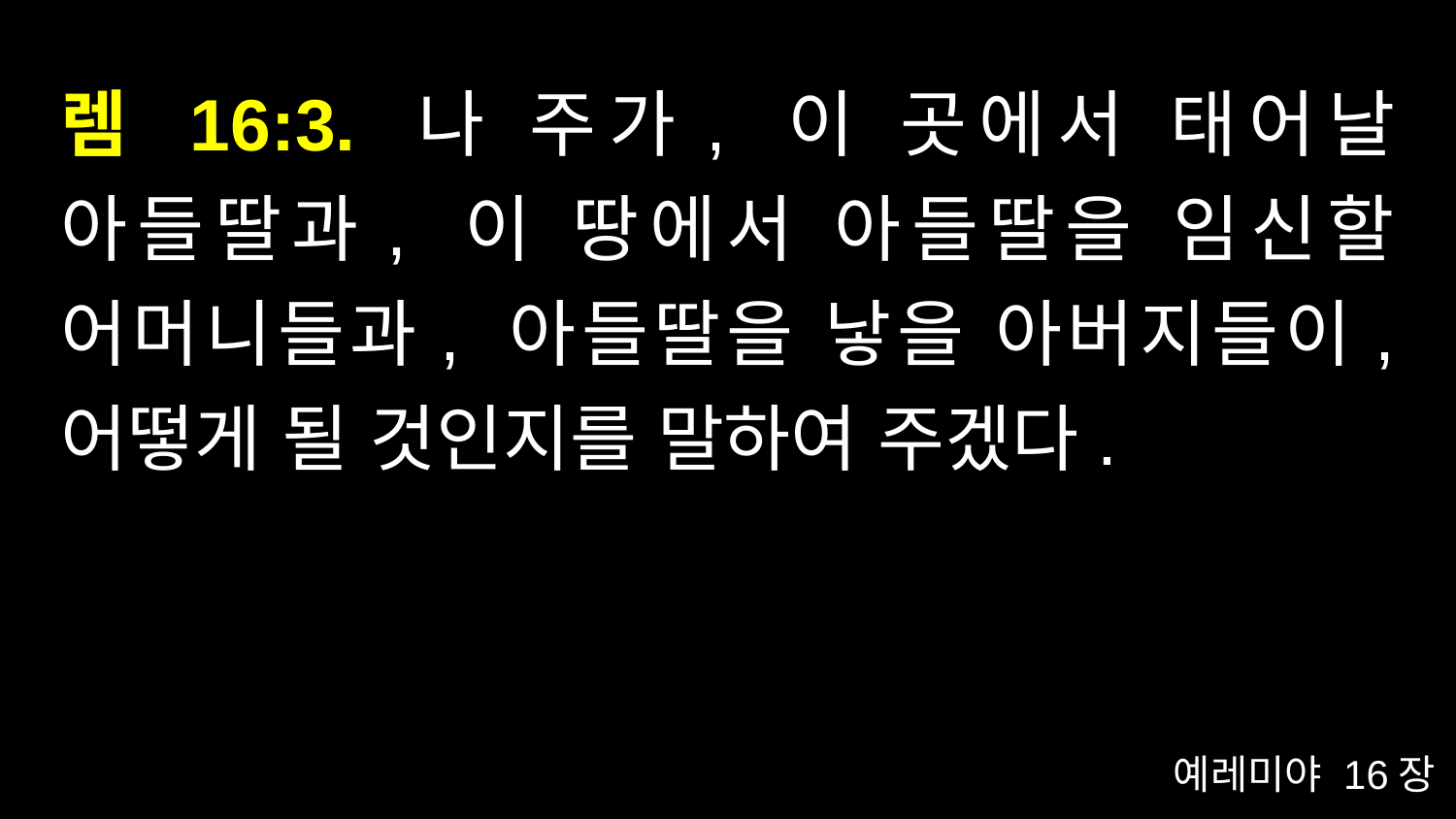

# 렘 16:3. 나 주가, 이 곳에서 태어날 아들딸과, 이 땅에서 아들딸을 임신할 어머니들과, 아들딸을 낳을 아버지들이, 어떻게 될 것인지를 말하여 주겠다.
예레미야 16장